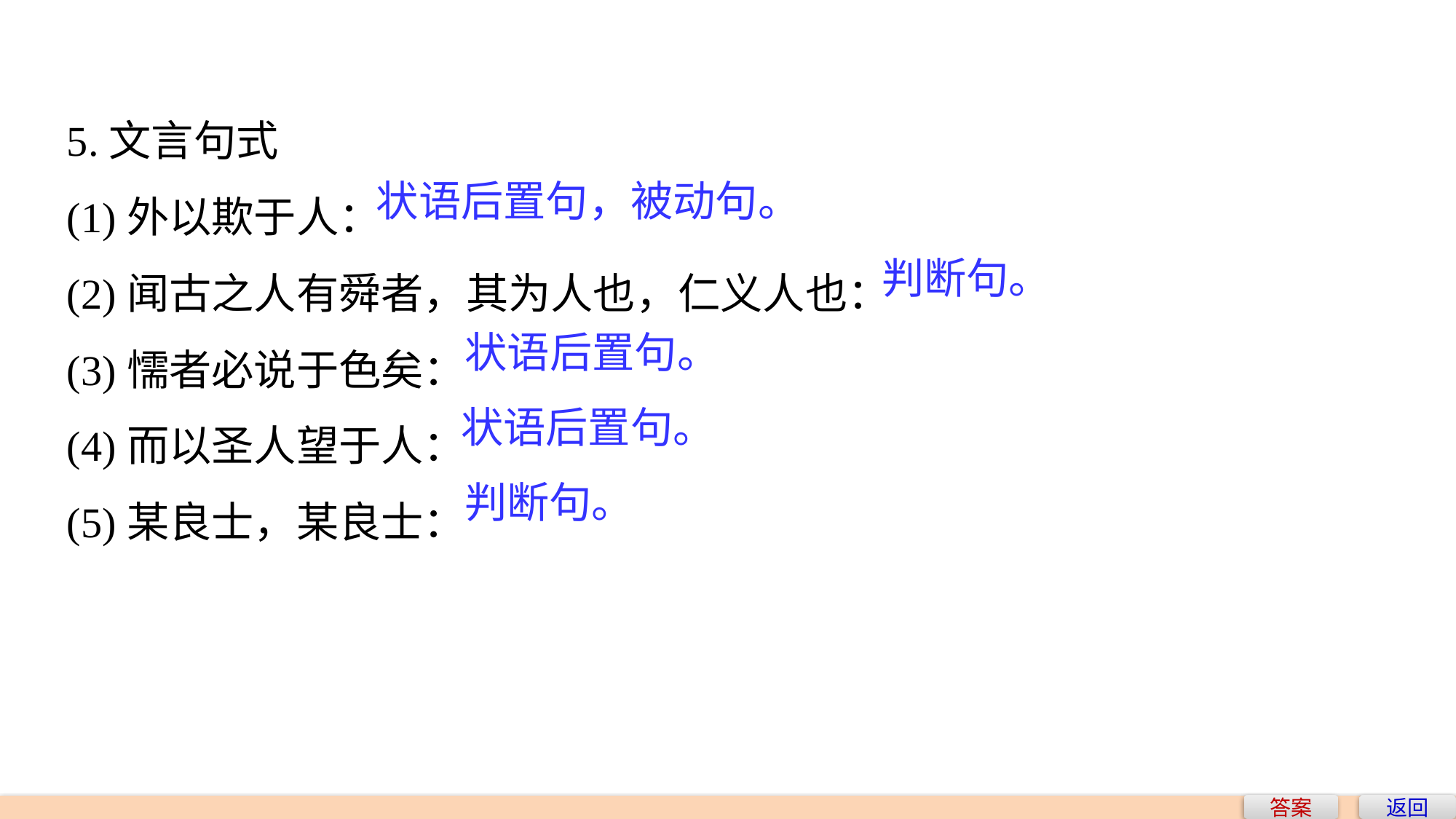

5.文言句式
(1)外以欺于人：
(2)闻古之人有舜者，其为人也，仁义人也：
(3)懦者必说于色矣：
(4)而以圣人望于人：
(5)某良士，某良士：
状语后置句，被动句。
判断句。
状语后置句。
状语后置句。
判断句。
答案
返回